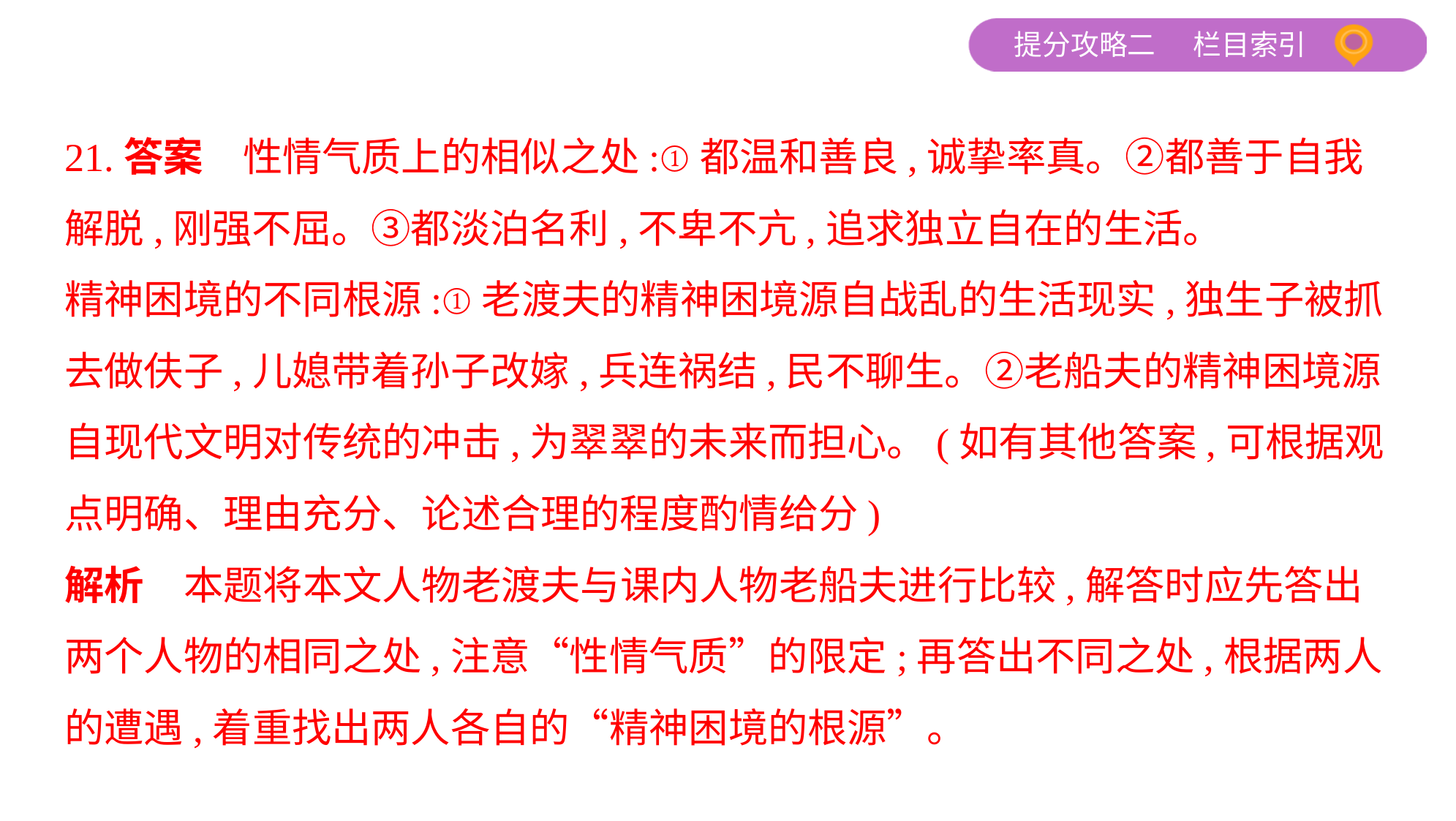

21.答案　性情气质上的相似之处:①都温和善良,诚挚率真。②都善于自我
解脱,刚强不屈。③都淡泊名利,不卑不亢,追求独立自在的生活。
精神困境的不同根源:①老渡夫的精神困境源自战乱的生活现实,独生子被抓
去做伕子,儿媳带着孙子改嫁,兵连祸结,民不聊生。②老船夫的精神困境源
自现代文明对传统的冲击,为翠翠的未来而担心。(如有其他答案,可根据观
点明确、理由充分、论述合理的程度酌情给分)
解析　本题将本文人物老渡夫与课内人物老船夫进行比较,解答时应先答出
两个人物的相同之处,注意“性情气质”的限定;再答出不同之处,根据两人
的遭遇,着重找出两人各自的“精神困境的根源”。